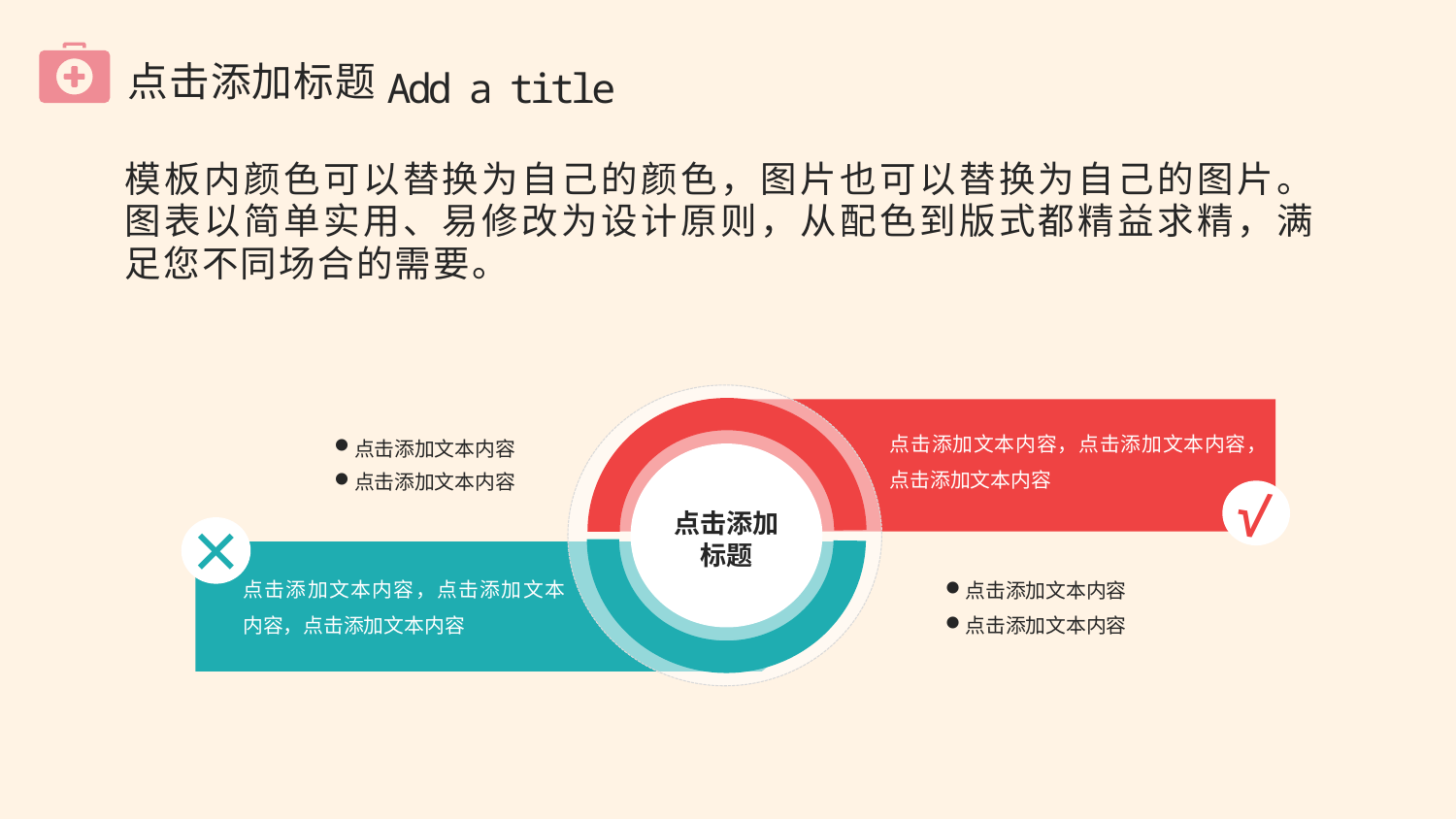

点击添加标题
Add a title
模板内颜色可以替换为自己的颜色，图片也可以替换为自己的图片。图表以简单实用、易修改为设计原则，从配色到版式都精益求精，满足您不同场合的需要。

点击添加标题

点击添加文本内容，点击添加文本内容，点击添加文本内容
点击添加文本内容
点击添加文本内容
点击添加文本内容
点击添加文本内容

点击添加文本内容，点击添加文本内容，点击添加文本内容
√

×